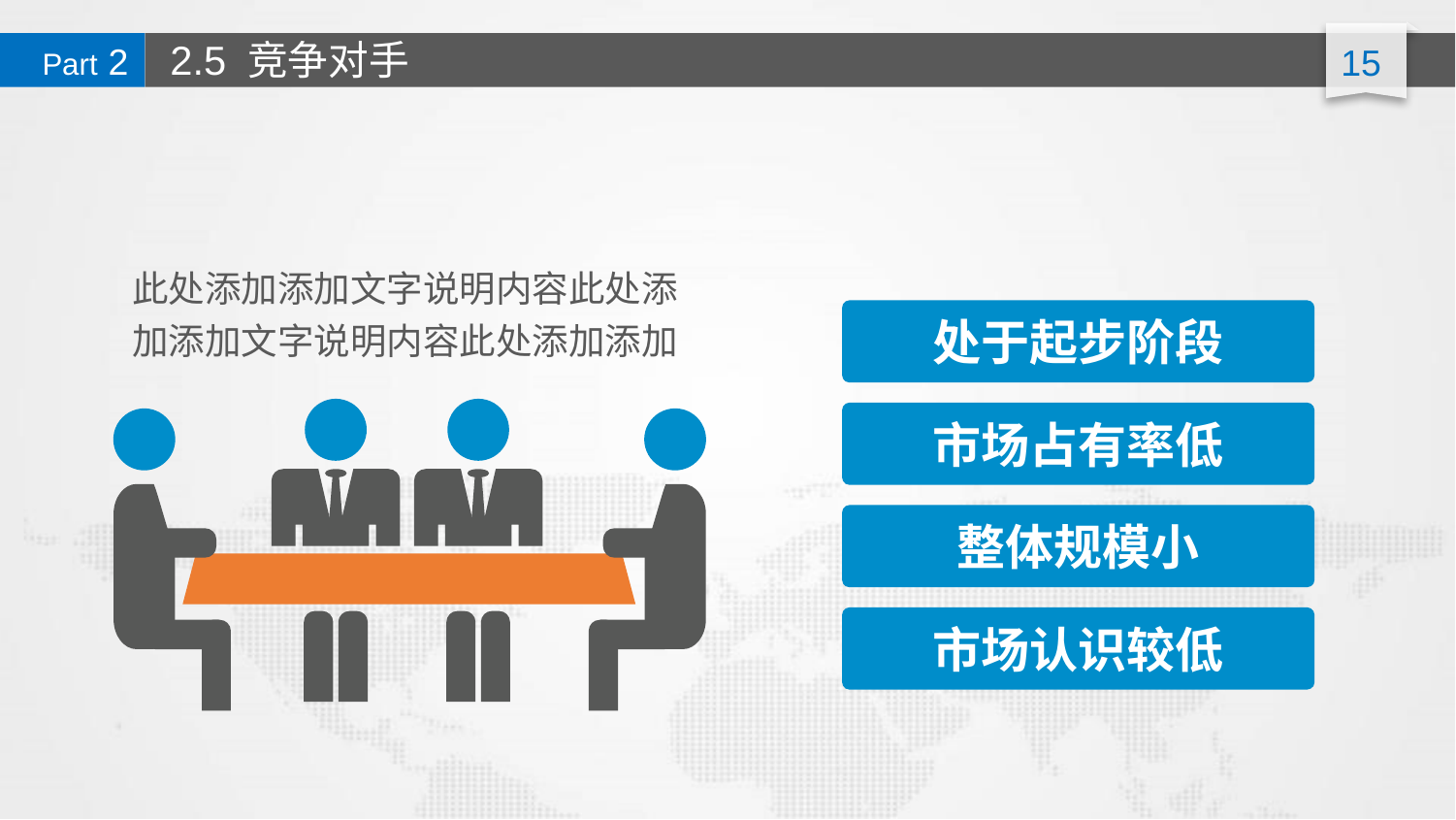

2.5 竞争对手
Part 2
此处添加添加文字说明内容此处添加添加文字说明内容此处添加添加

处于起步阶段

市场占有率低
整体规模小
市场认识较低